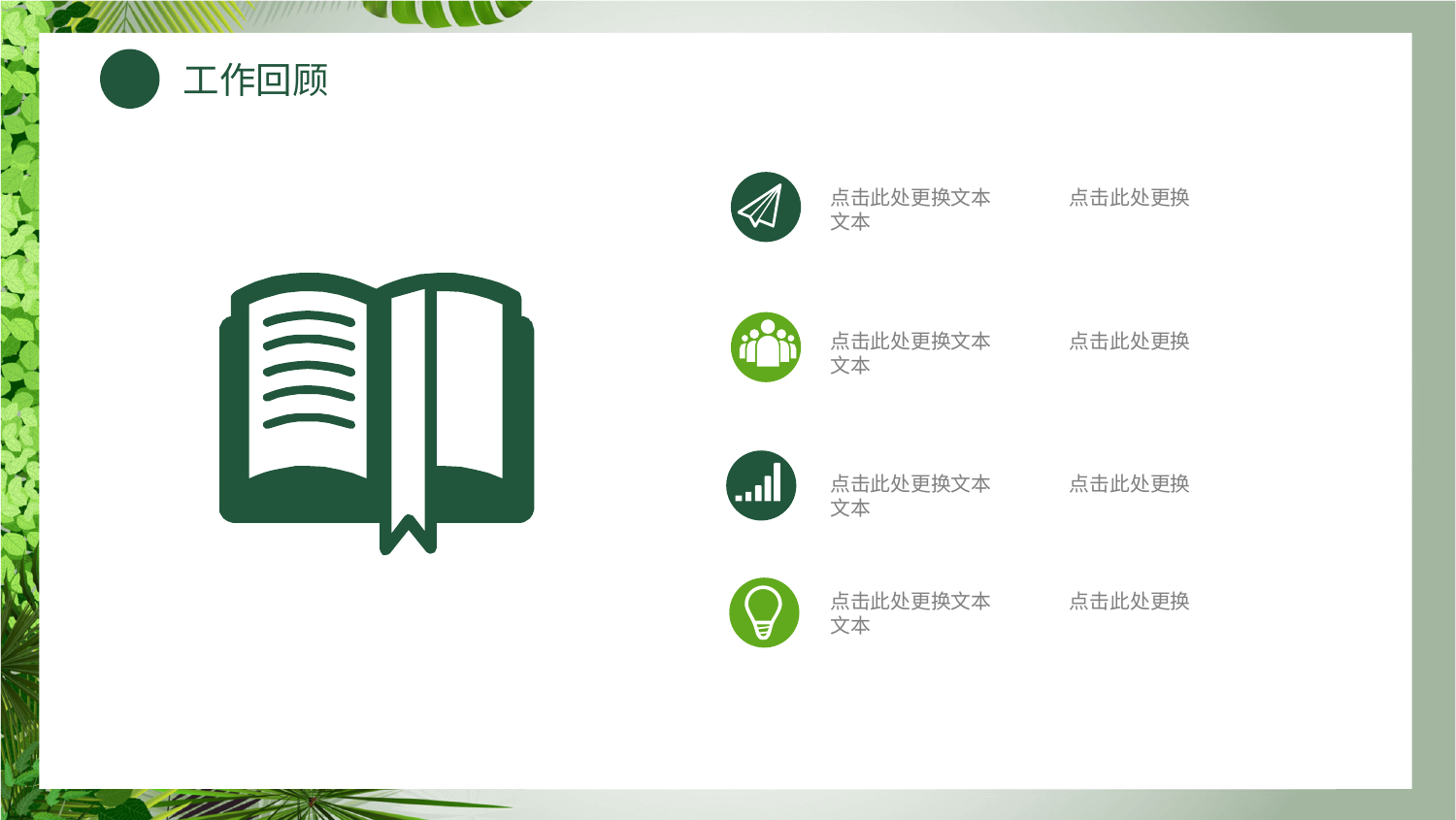

点击此处更换文本                 点击此处更换文本

点击此处更换文本                 点击此处更换文本

点击此处更换文本                 点击此处更换文本

点击此处更换文本                 点击此处更换文本